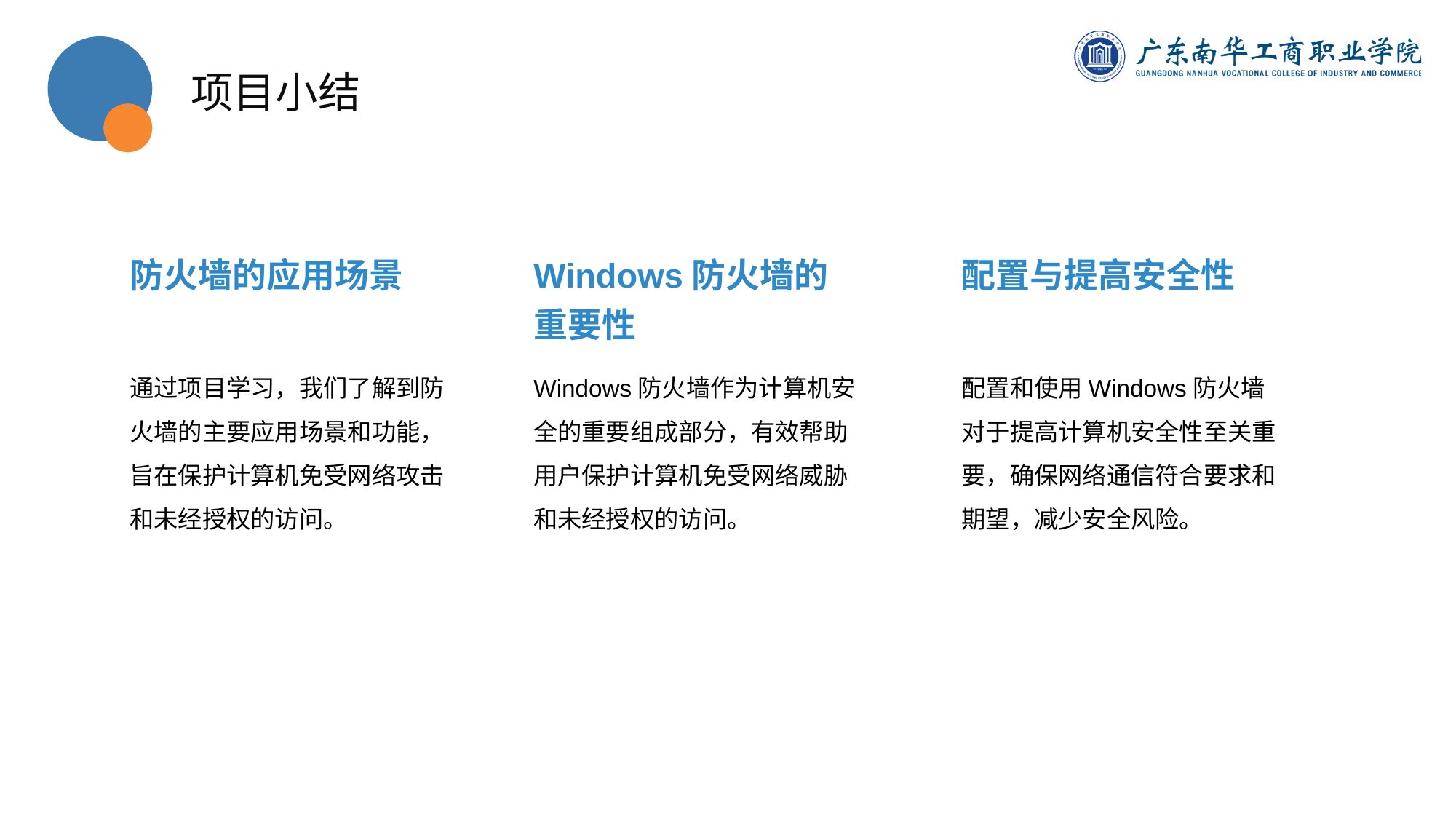

项目小结

防火墙的应用场景
Windows防火墙的重要性
配置与提高安全性
通过项目学习，我们了解到防火墙的主要应用场景和功能，旨在保护计算机免受网络攻击和未经授权的访问。
Windows防火墙作为计算机安全的重要组成部分，有效帮助用户保护计算机免受网络威胁和未经授权的访问。
配置和使用Windows防火墙对于提高计算机安全性至关重要，确保网络通信符合要求和期望，减少安全风险。